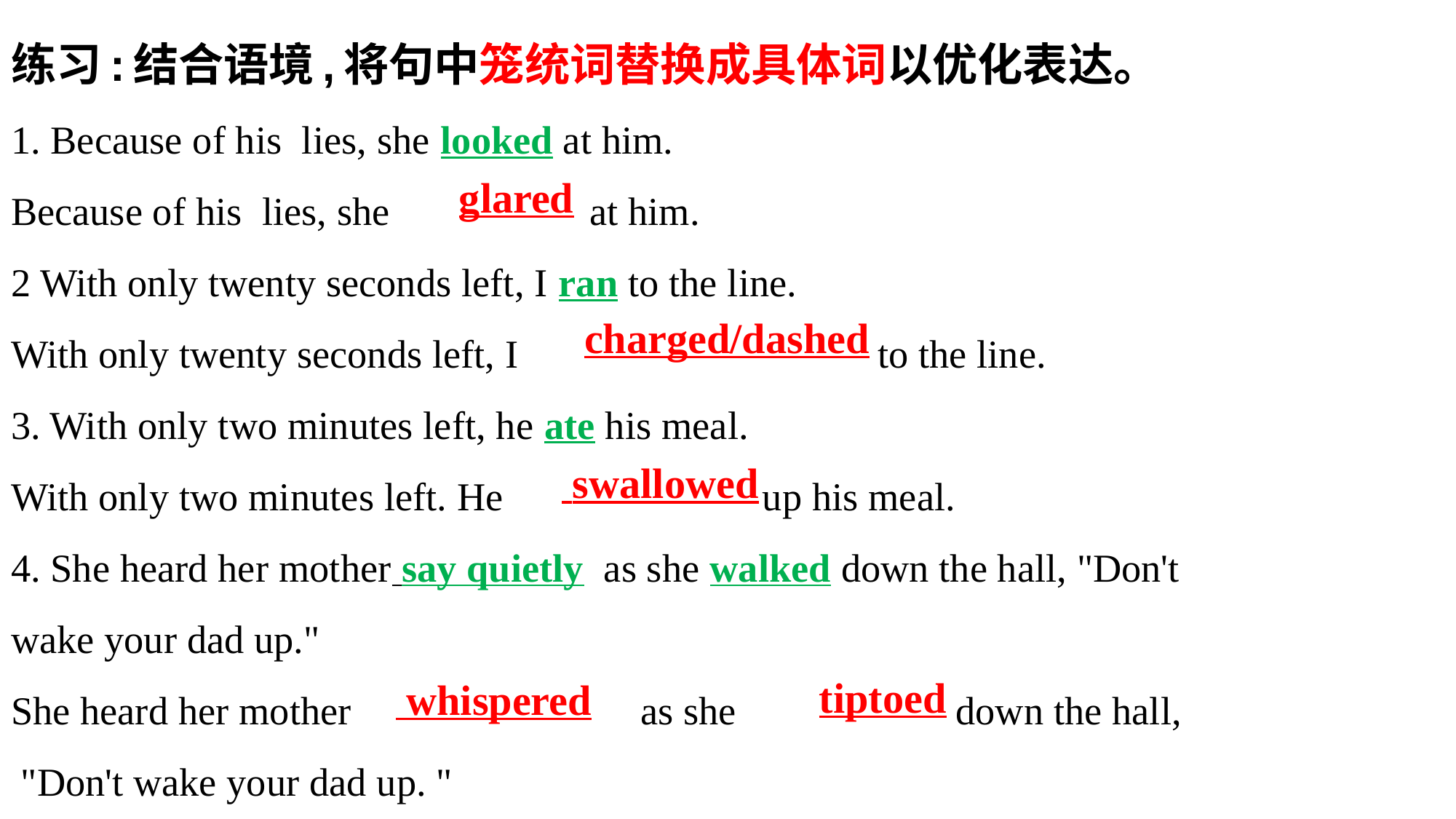

练习:结合语境,将句中笼统词替换成具体词以优化表达。
1. Because of his  lies, she looked at him.
Because of his  lies, she                    at him.
2 With only twenty seconds left, I ran to the line.
With only twenty seconds left, I                                    to the line.
3. With only two minutes left, he ate his meal.
With only two minutes left. He                          up his meal.
4. She heard her mother say quietly  as she walked down the hall, "Don't
wake your dad up."
She heard her mother                             as she                      down the hall,
 "Don't wake your dad up. "
glared
charged/dashed
 swallowed
tiptoed
 whispered